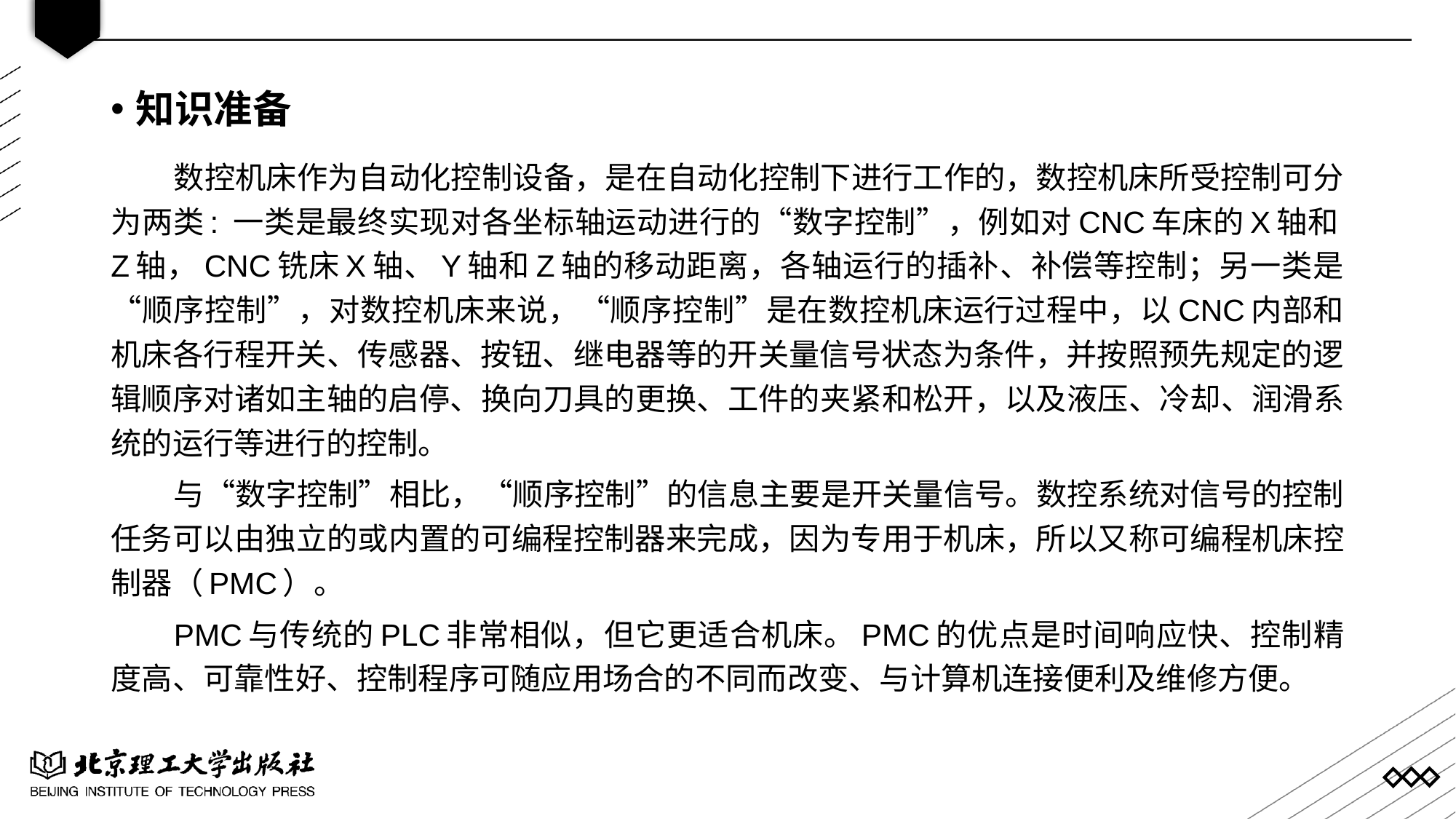

知识准备
数控机床作为自动化控制设备，是在自动化控制下进行工作的，数控机床所受控制可分为两类: 一类是最终实现对各坐标轴运动进行的“数字控制”，例如对CNC车床的X轴和Z轴，CNC铣床X轴、Y轴和Z轴的移动距离，各轴运行的插补、补偿等控制；另一类是“顺序控制”，对数控机床来说，“顺序控制”是在数控机床运行过程中，以CNC内部和机床各行程开关、传感器、按钮、继电器等的开关量信号状态为条件，并按照预先规定的逻辑顺序对诸如主轴的启停、换向刀具的更换、工件的夹紧和松开，以及液压、冷却、润滑系统的运行等进行的控制。
与“数字控制”相比，“顺序控制”的信息主要是开关量信号。数控系统对信号的控制任务可以由独立的或内置的可编程控制器来完成，因为专用于机床，所以又称可编程机床控制器（PMC）。
PMC与传统的PLC非常相似，但它更适合机床。PMC的优点是时间响应快、控制精度高、可靠性好、控制程序可随应用场合的不同而改变、与计算机连接便利及维修方便。